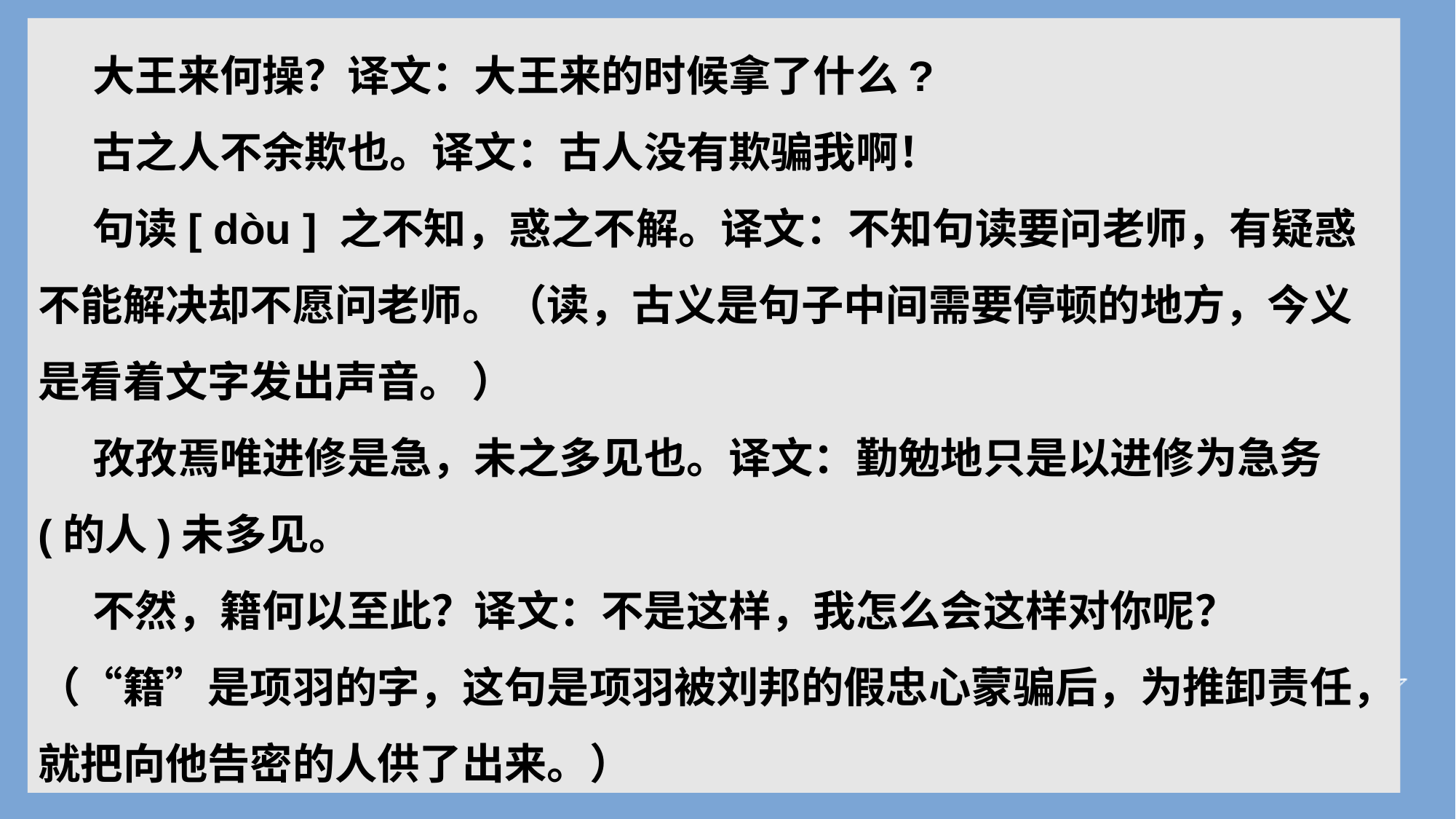

大王来何操？译文：大王来的时候拿了什么?
古之人不余欺也。译文：古人没有欺骗我啊！
句读[ dòu ] 之不知，惑之不解。译文：不知句读要问老师，有疑惑不能解决却不愿问老师。（读，古义是句子中间需要停顿的地方，今义是看着文字发出声音。 ）
孜孜焉唯进修是急，未之多见也。译文：勤勉地只是以进修为急务(的人)未多见。
不然，籍何以至此？译文：不是这样，我怎么会这样对你呢？（“籍”是项羽的字，这句是项羽被刘邦的假忠心蒙骗后，为推卸责任，就把向他告密的人供了出来。）